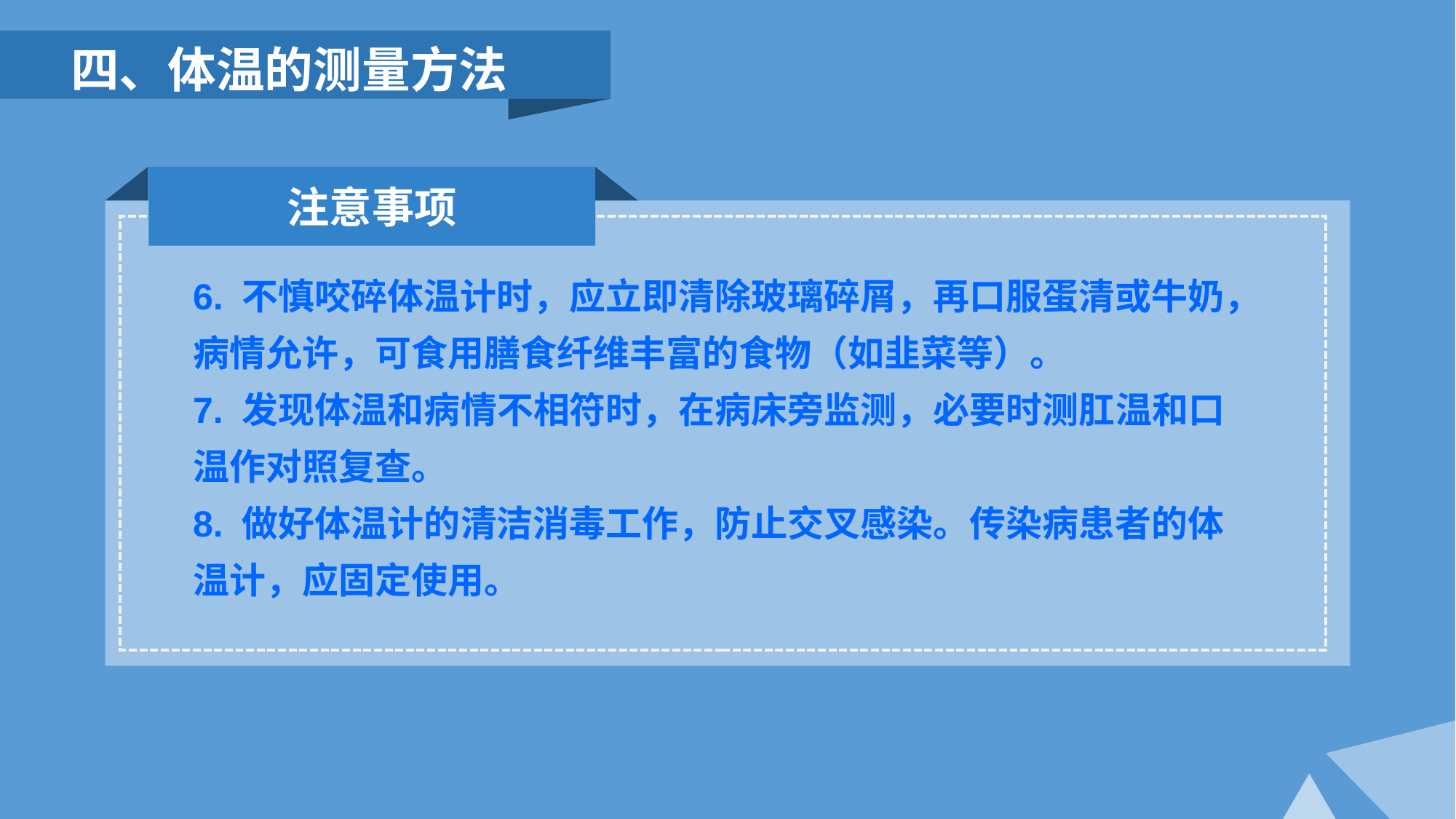

四、体温的测量方法

注意事项

6. 不慎咬碎体温计时，应立即清除玻璃碎屑，再口服蛋清或牛奶，病情允许，可食用膳食纤维丰富的食物（如韭菜等）。
7. 发现体温和病情不相符时，在病床旁监测，必要时测肛温和口温作对照复查。
8. 做好体温计的清洁消毒工作，防止交叉感染。传染病患者的体温计，应固定使用。